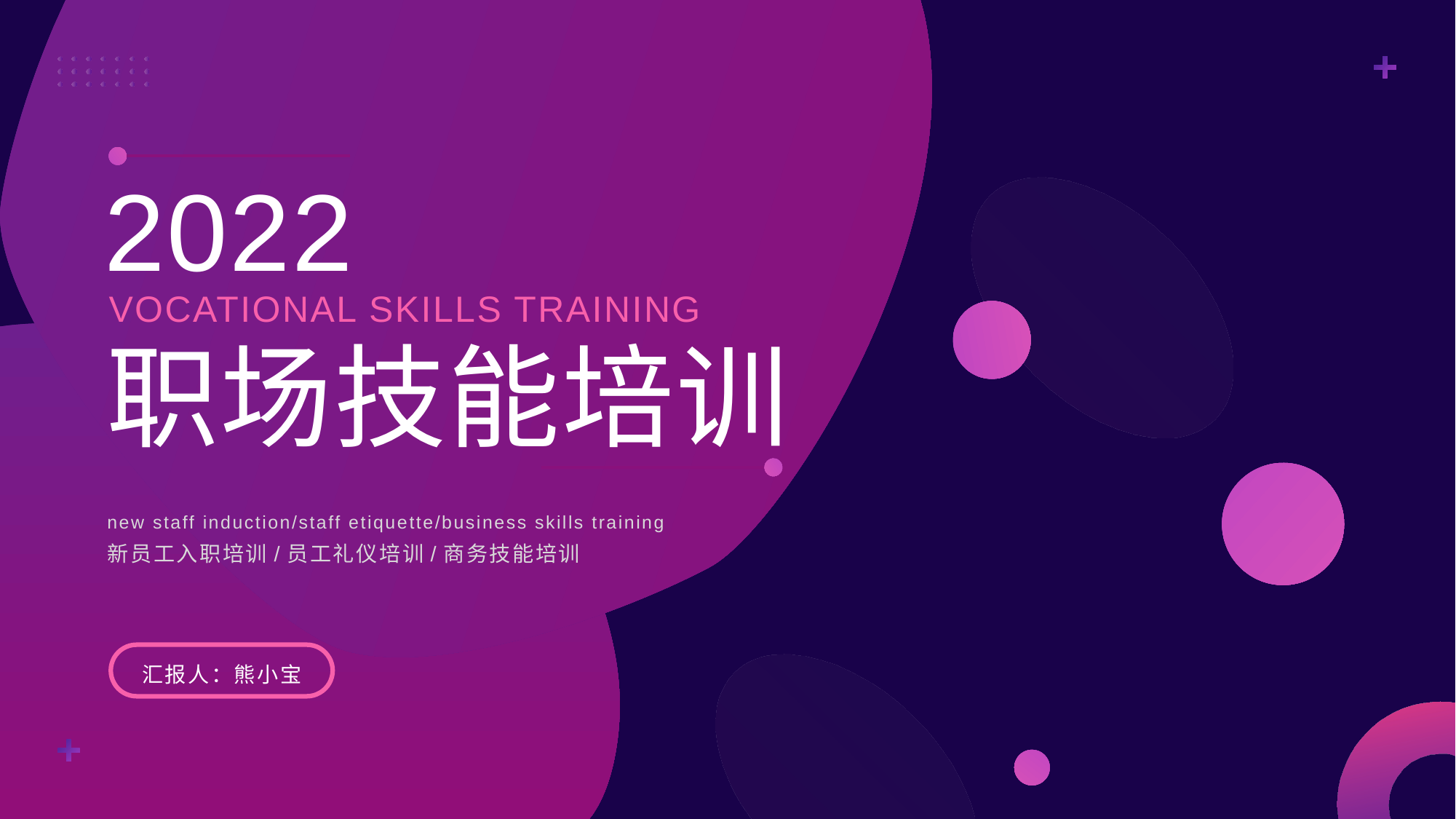

2022
VOCATIONAL SKILLS TRAINING

职场技能培训

new staff induction/staff etiquette/business skills training
新员工入职培训/员工礼仪培训/商务技能培训

汇报人：熊小宝